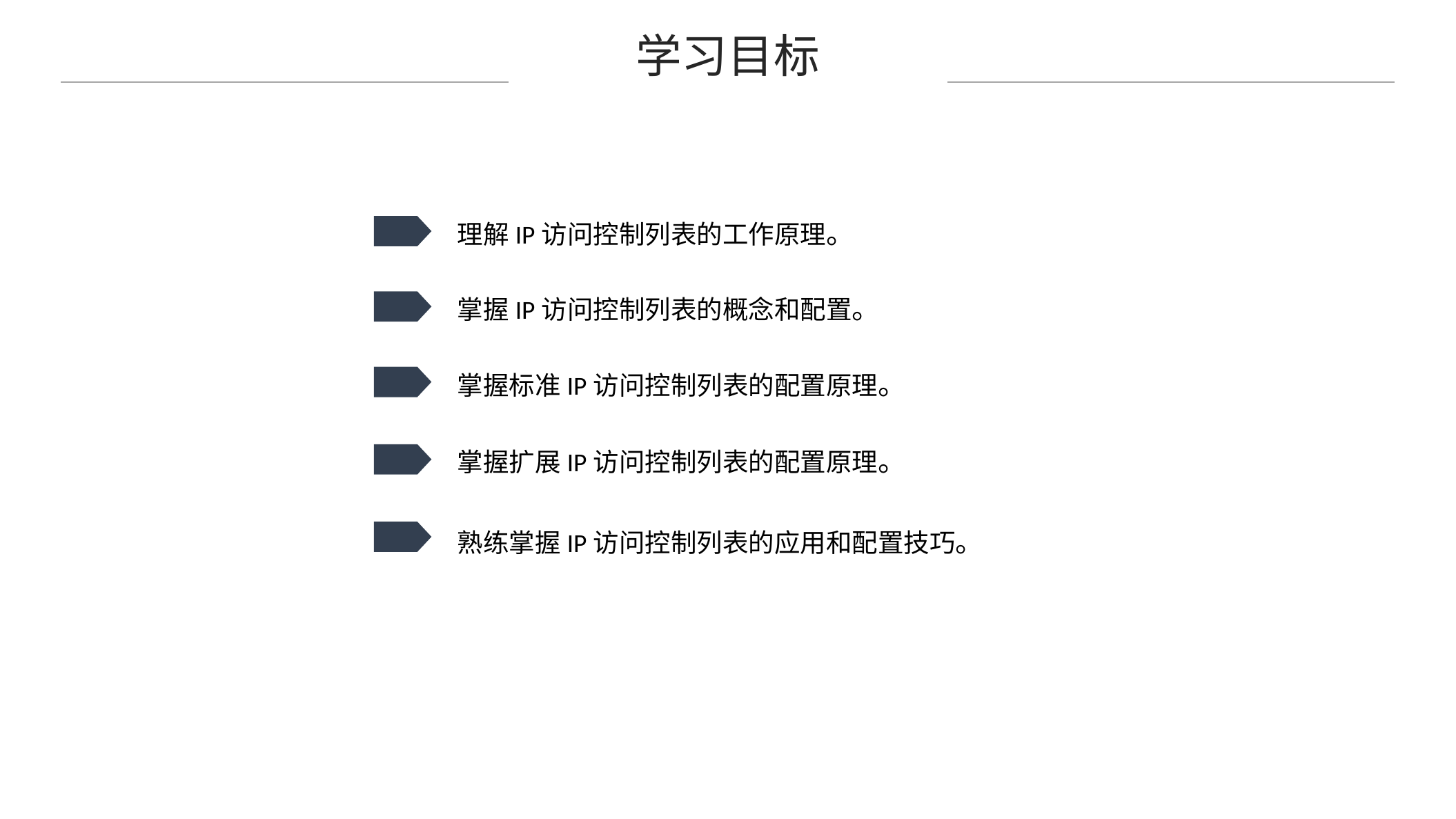

学习目标
理解IP访问控制列表的工作原理。

掌握IP访问控制列表的概念和配置。

掌握标准IP访问控制列表的配置原理。

掌握扩展IP访问控制列表的配置原理。

熟练掌握IP访问控制列表的应用和配置技巧。